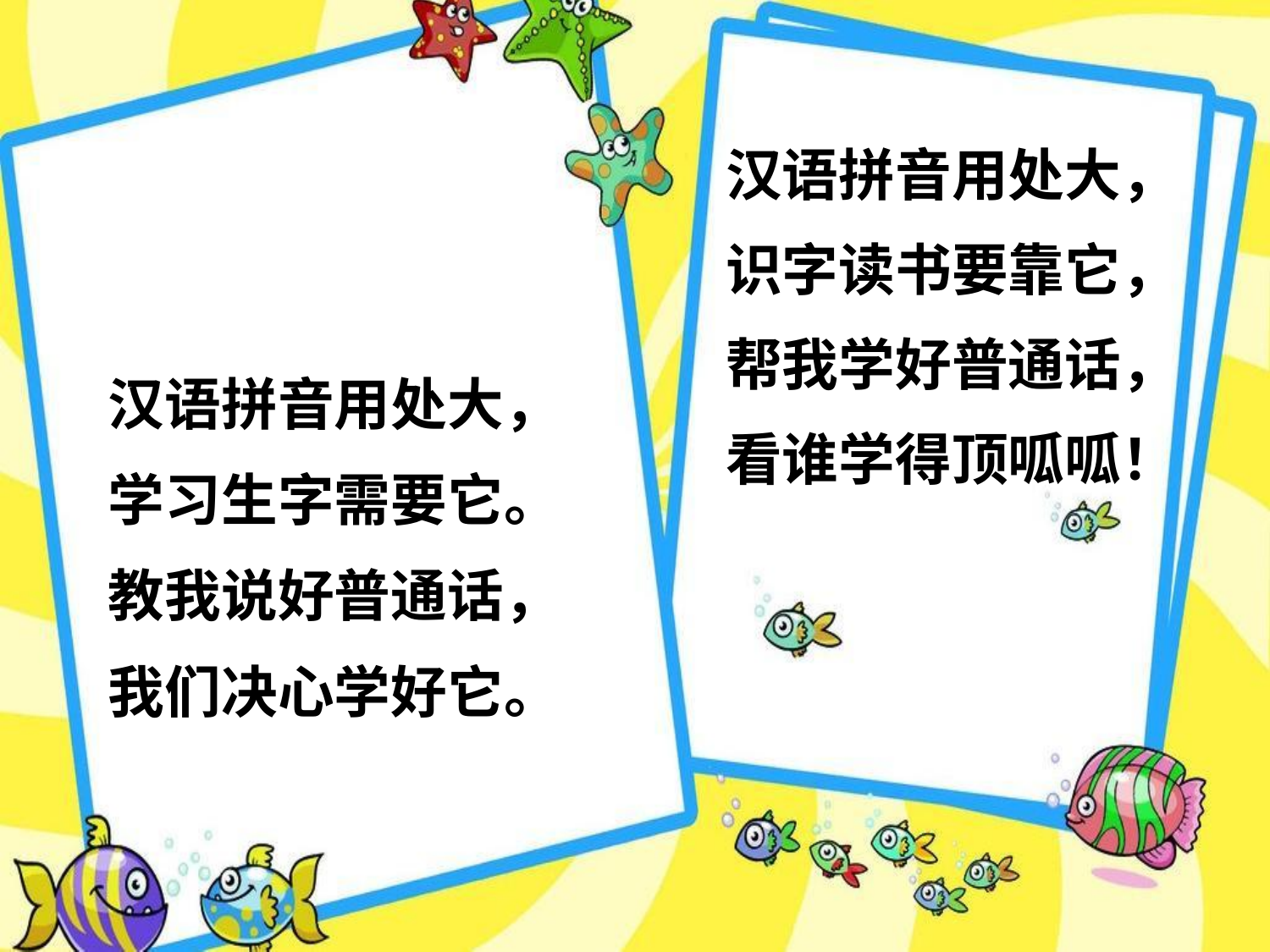

汉语拼音用处大，
识字读书要靠它，
帮我学好普通话，
看谁学得顶呱呱！
汉语拼音用处大，
学习生字需要它。
教我说好普通话，
我们决心学好它。